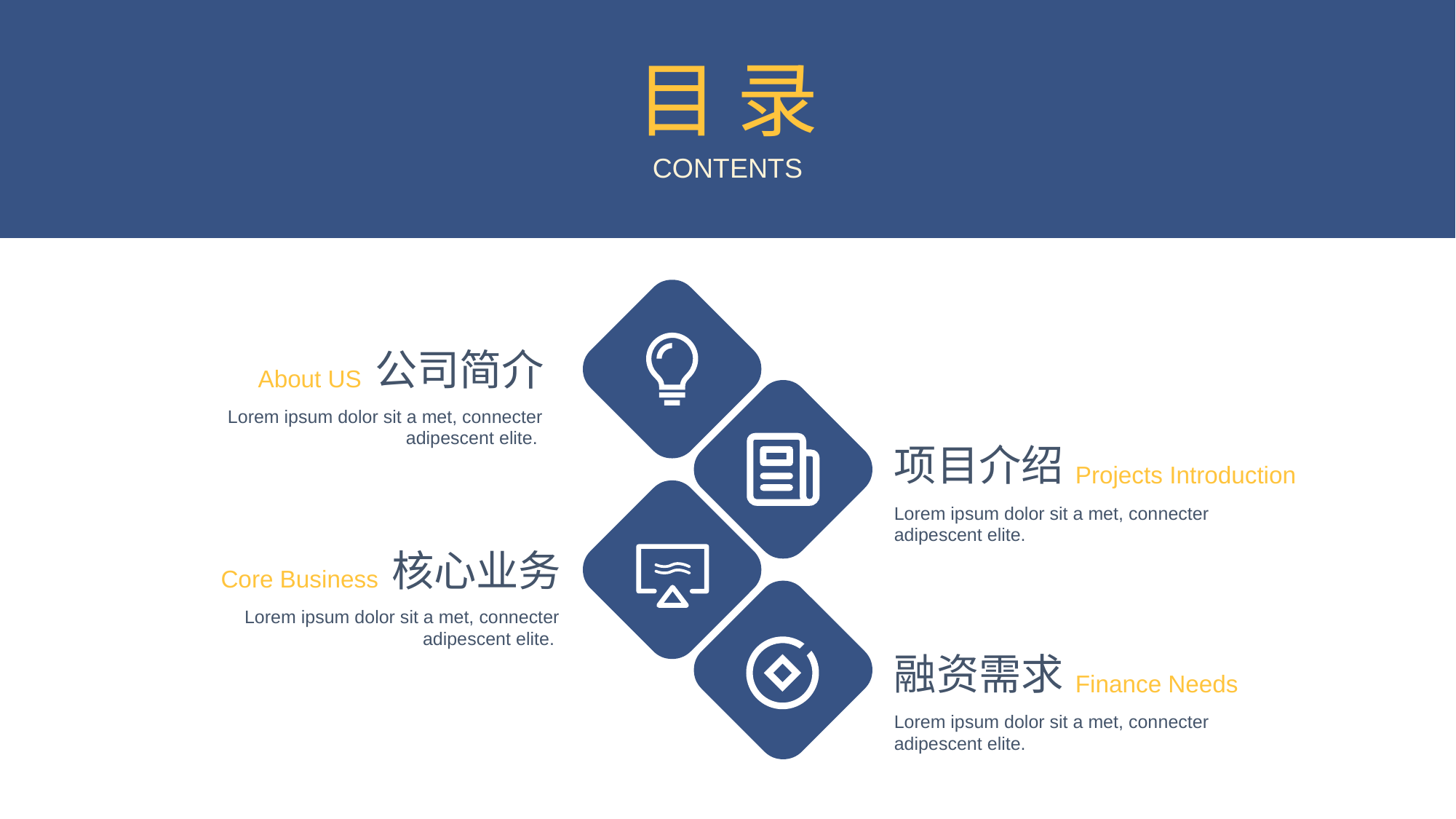

目 录
CONTENTS

公司简介
Lorem ipsum dolor sit a met, connecter adipescent elite.
About US

项目介绍
Lorem ipsum dolor sit a met, connecter adipescent elite.
Projects Introduction
核心业务
Lorem ipsum dolor sit a met, connecter adipescent elite.
Core Business

融资需求
Lorem ipsum dolor sit a met, connecter adipescent elite.
Finance Needs